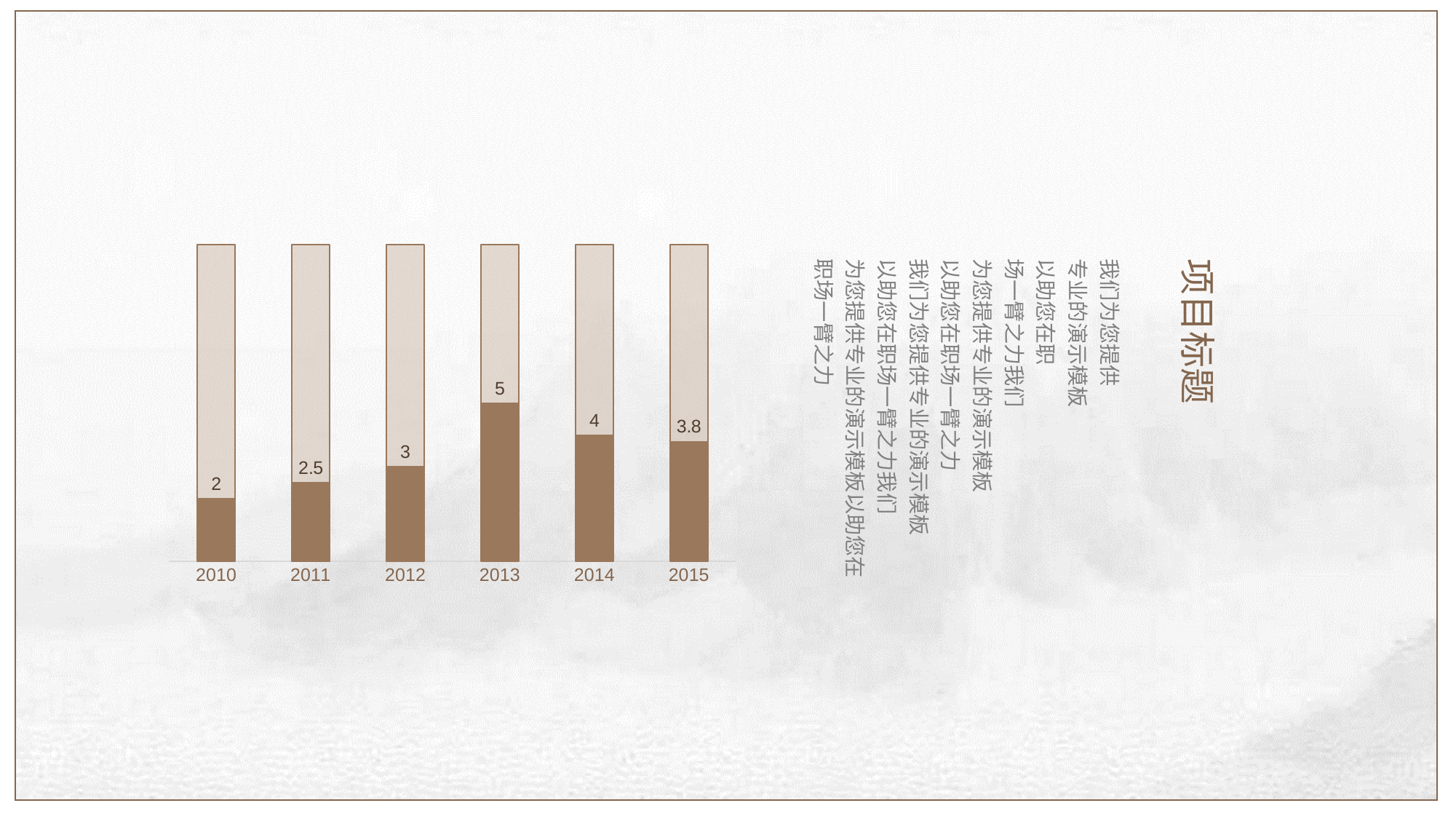

### Chart

| Category | 系列 2 | 系列 3 |
|---|---|---|
| 2010 | 10.0 | 2.0 |
| 2011 | 10.0 | 2.5 |
| 2012 | 10.0 | 3.0 |
| 2013 | 10.0 | 5.0 |
| 2014 | 10.0 | 4.0 |
| 2015 | 10.0 | 3.8 |
我们为您提供
专业的演示模板
以助您在职
场一臂之力我们
为您提供专业的演示模板
以助您在职场一臂之力
我们为您提供专业的演示模板
以助您在职场一臂之力我们
为您提供专业的演示模板以助您在职场一臂之力
项目标题